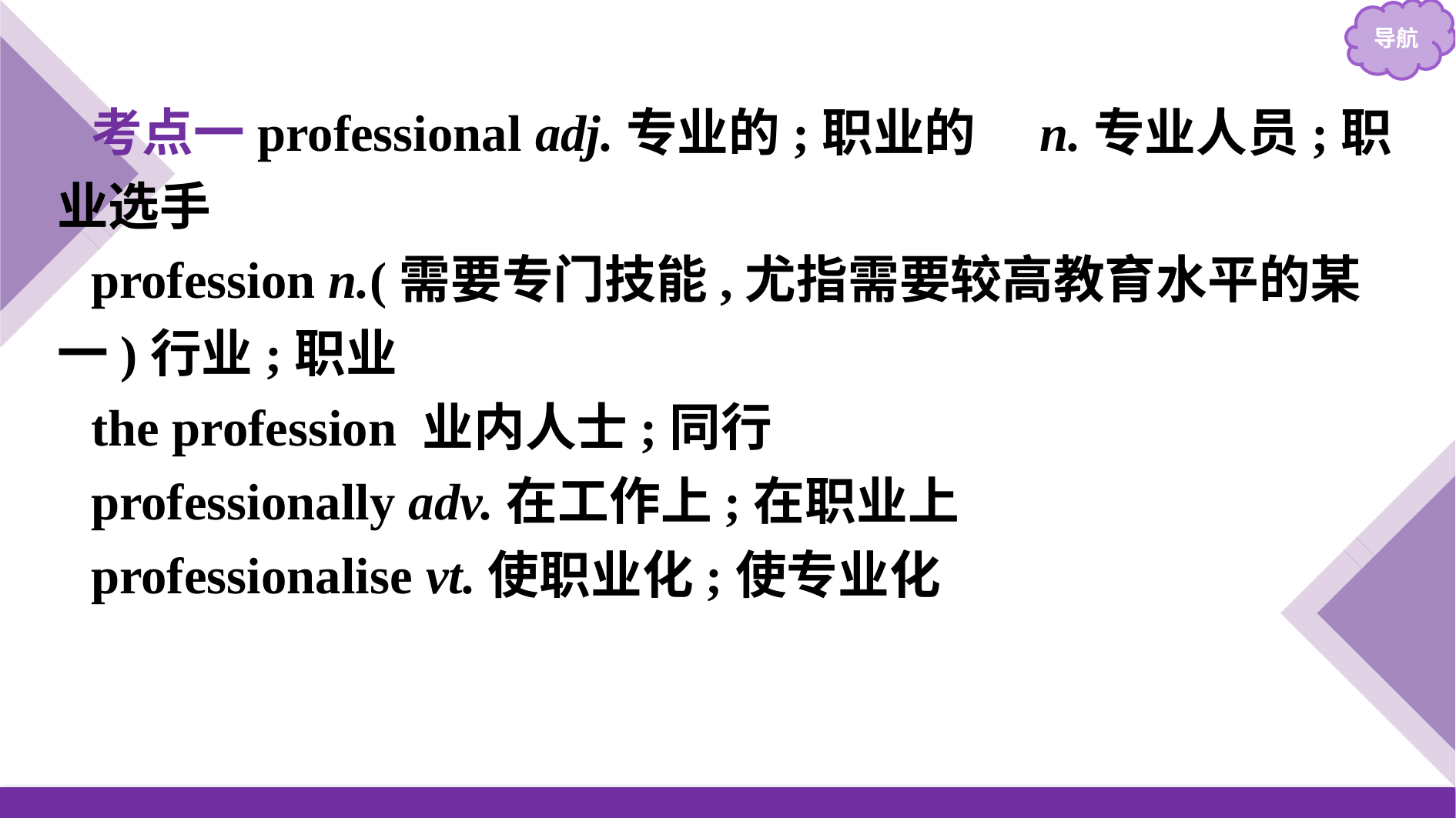

考点一professional adj.专业的;职业的　n.专业人员;职业选手
profession n.(需要专门技能,尤指需要较高教育水平的某一)行业;职业
the profession 业内人士;同行
professionally adv.在工作上;在职业上
professionalise vt.使职业化;使专业化